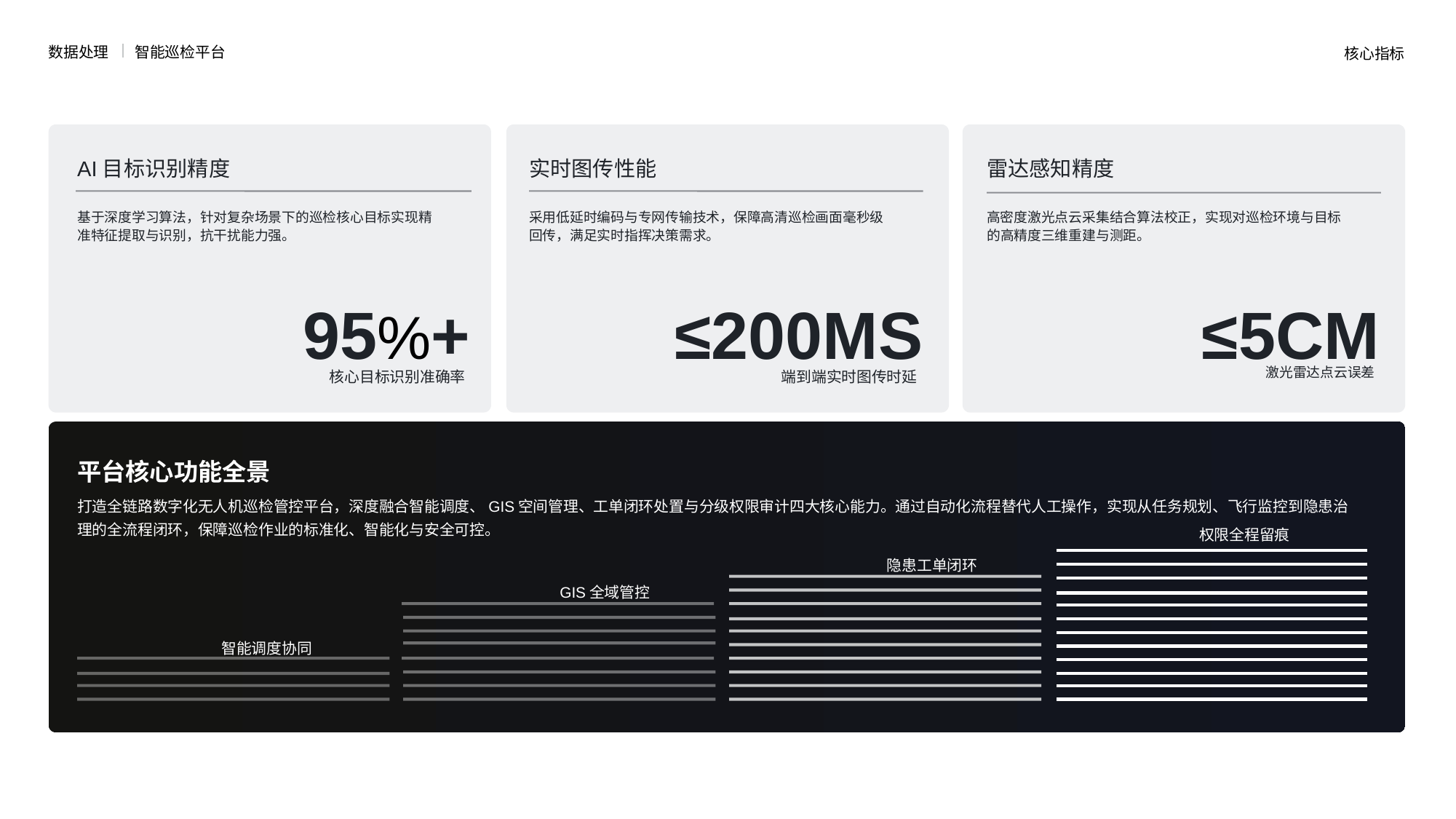

数据处理
智能巡检平台
核心指标

AI目标识别精度
实时图传性能
雷达感知精度
基于深度学习算法，针对复杂场景下的巡检核心目标实现精准特征提取与识别，抗干扰能力强。
采用低延时编码与专网传输技术，保障高清巡检画面毫秒级回传，满足实时指挥决策需求。
高密度激光点云采集结合算法校正，实现对巡检环境与目标的高精度三维重建与测距。
95%+
≤200MS
≤5CM
核心目标识别准确率
端到端实时图传时延
激光雷达点云误差

平台核心功能全景
打造全链路数字化无人机巡检管控平台，深度融合智能调度、GIS空间管理、工单闭环处置与分级权限审计四大核心能力。通过自动化流程替代人工操作，实现从任务规划、飞行监控到隐患治理的全流程闭环，保障巡检作业的标准化、智能化与安全可控。
权限全程留痕
隐患工单闭环
GIS全域管控
智能调度协同